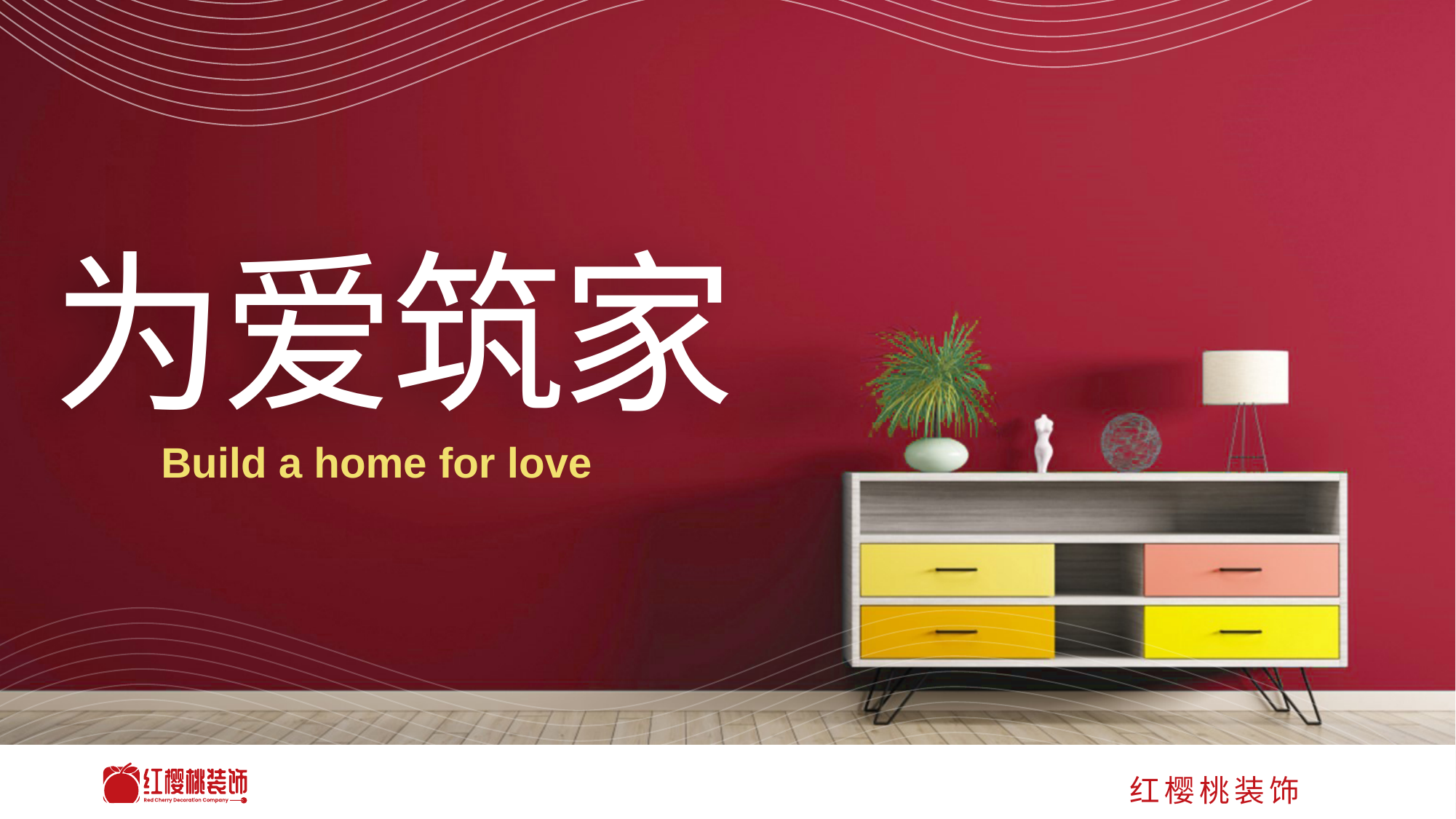

为爱筑家
Build a home for love

红樱桃装饰